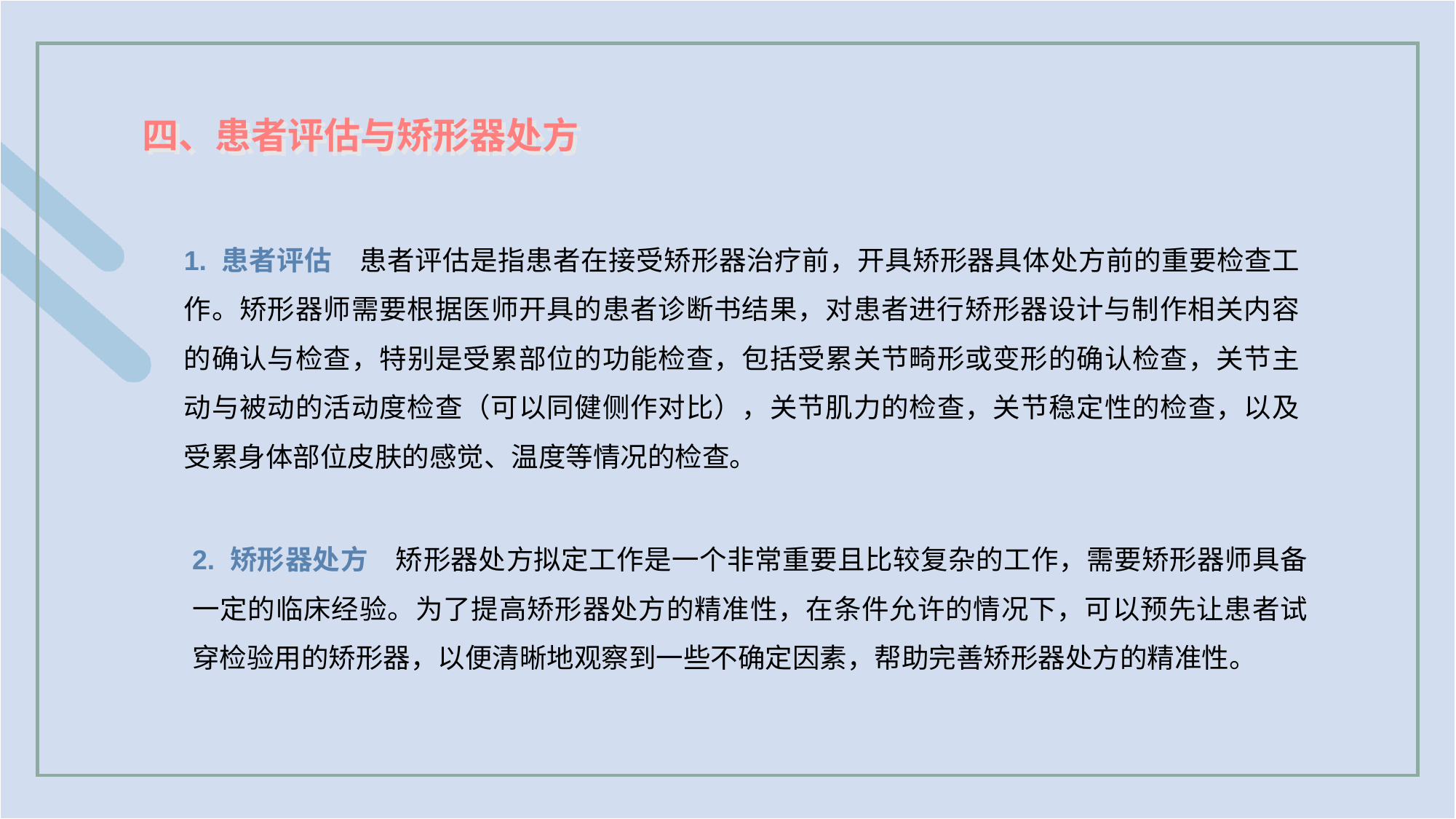

四、患者评估与矫形器处方
1. 患者评估　患者评估是指患者在接受矫形器治疗前，开具矫形器具体处方前的重要检查工作。矫形器师需要根据医师开具的患者诊断书结果，对患者进行矫形器设计与制作相关内容的确认与检查，特别是受累部位的功能检查，包括受累关节畸形或变形的确认检查，关节主动与被动的活动度检查（可以同健侧作对比），关节肌力的检查，关节稳定性的检查，以及受累身体部位皮肤的感觉、温度等情况的检查。
2. 矫形器处方　矫形器处方拟定工作是一个非常重要且比较复杂的工作，需要矫形器师具备一定的临床经验。为了提高矫形器处方的精准性，在条件允许的情况下，可以预先让患者试穿检验用的矫形器，以便清晰地观察到一些不确定因素，帮助完善矫形器处方的精准性。